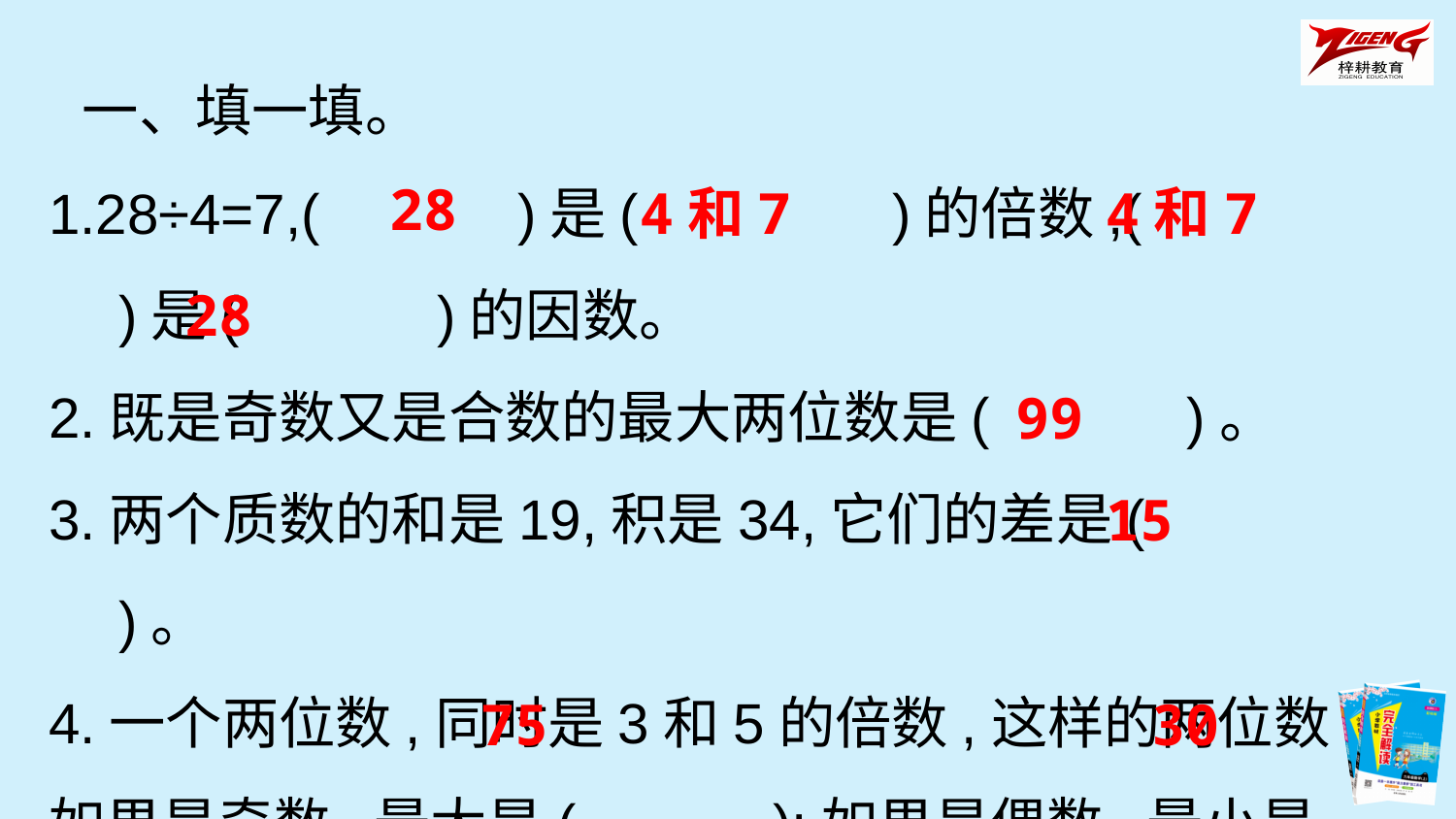

一、填一填。
28
1.28÷4=7,(　　　)是(　　　　)的倍数,(　　　　)是(　　　)的因数。
2.既是奇数又是合数的最大两位数是(　　　)。
3.两个质数的和是19,积是34,它们的差是(　　　)。
4.一个两位数,同时是3和5的倍数,这样的两位数如果是奇数,最大是(　　　);如果是偶数,最小是(　　　)。
4和7
4和7
28
99
15
75
30